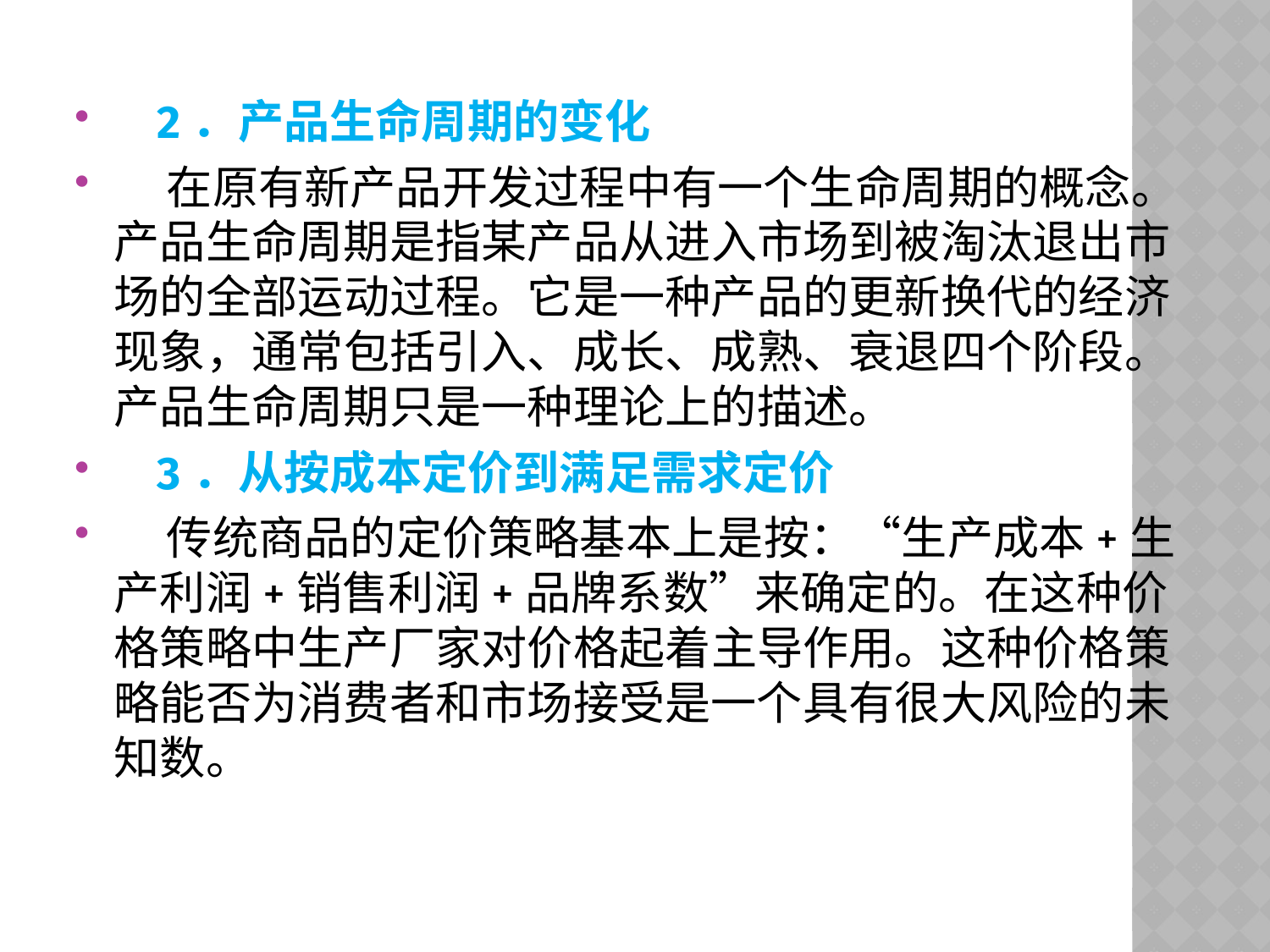

2．产品生命周期的变化
    在原有新产品开发过程中有一个生命周期的概念。 产品生命周期是指某产品从进入市场到被淘汰退出市场的全部运动过程。它是一种产品的更新换代的经济现象，通常包括引入、成长、成熟、衰退四个阶段。产品生命周期只是一种理论上的描述。
    3．从按成本定价到满足需求定价
    传统商品的定价策略基本上是按：“生产成本+生产利润+销售利润+品牌系数”来确定的。在这种价格策略中生产厂家对价格起着主导作用。这种价格策略能否为消费者和市场接受是一个具有很大风险的未知数。